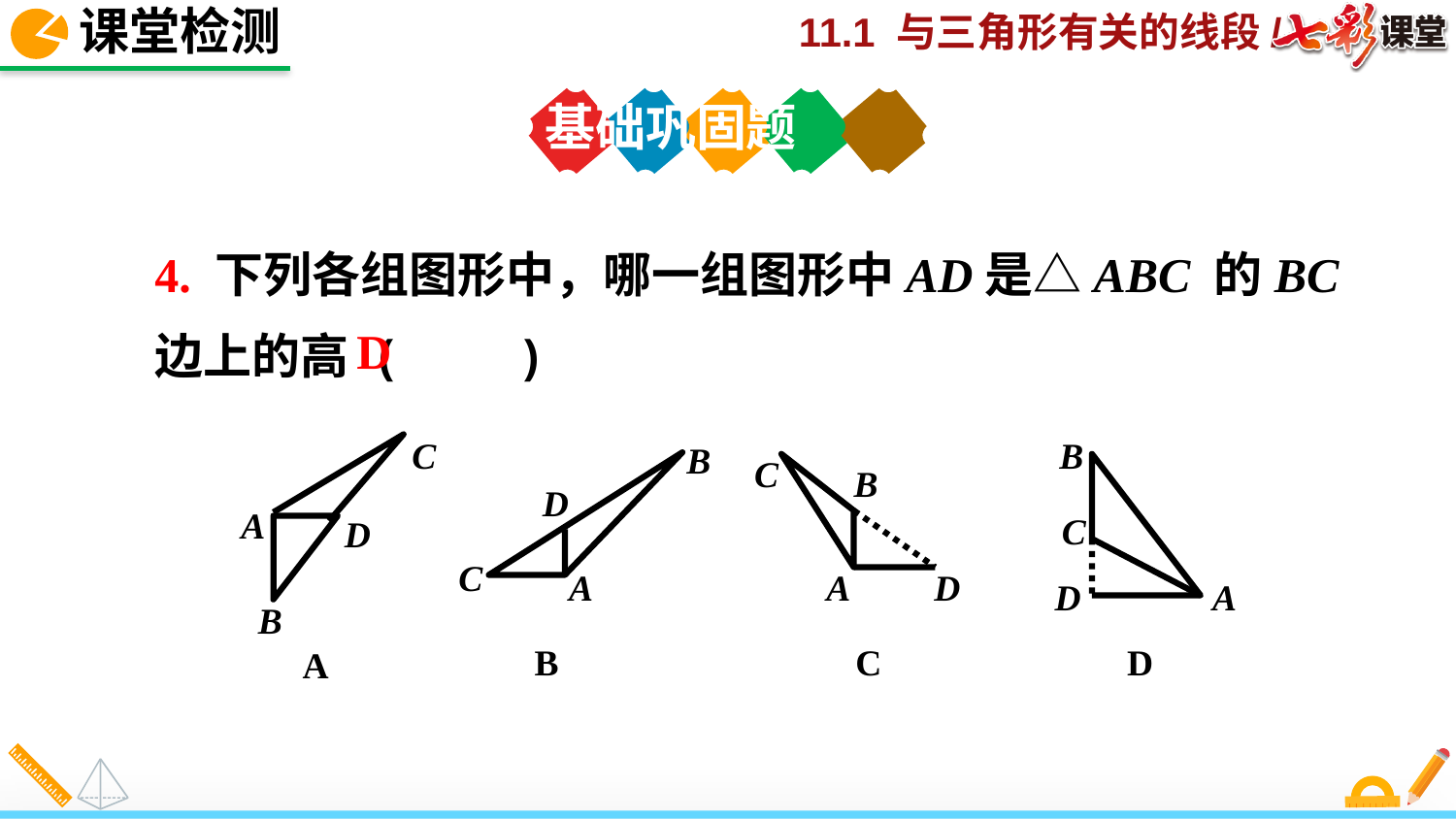

课堂检测

基础巩固题

4. 下列各组图形中，哪一组图形中AD是△ABC 的BC边上的高 (    )
D
C

A
D
B
B

C
D
A
B

D
C
A
C

B
A
D
B
C
D
A